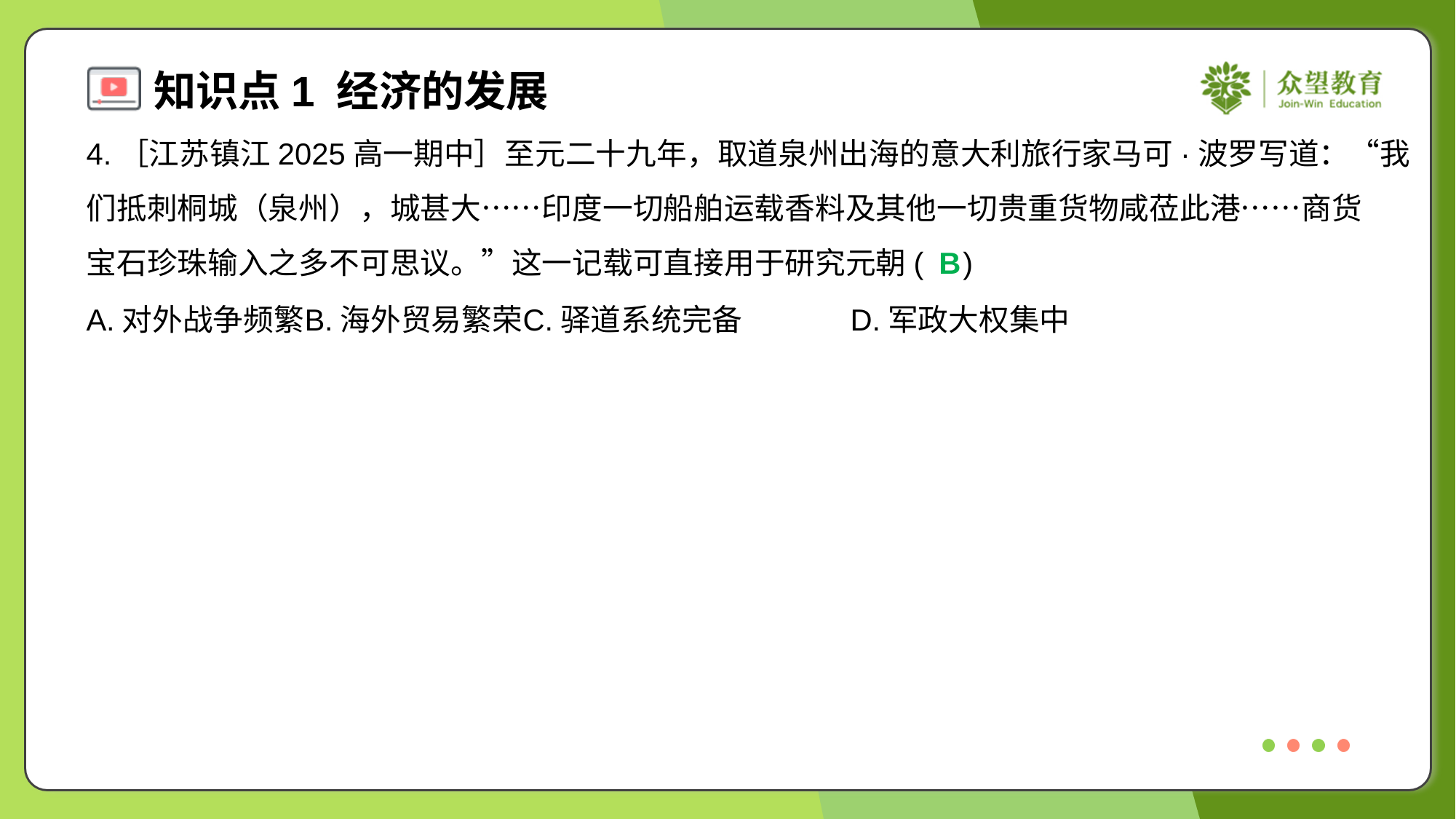

4.［江苏镇江2025高一期中］至元二十九年，取道泉州出海的意大利旅行家马可·波罗写道：“我
们抵刺桐城（泉州），城甚大……印度一切船舶运载香料及其他一切贵重货物咸莅此港……商货
宝石珍珠输入之多不可思议。”这一记载可直接用于研究元朝(     )
B
A.对外战争频繁	B.海外贸易繁荣	C.驿道系统完备	D.军政大权集中